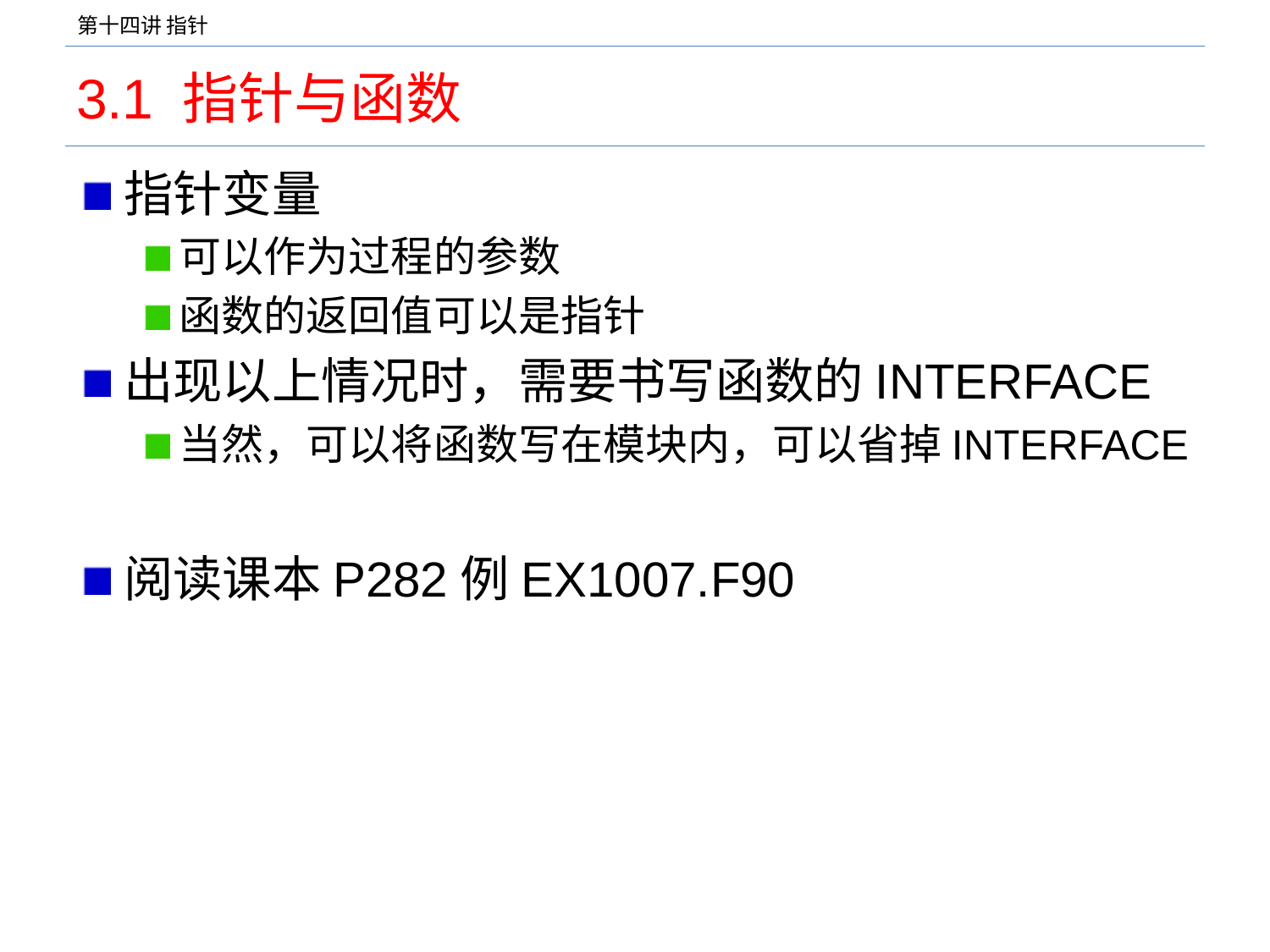

# 3.1 指针与函数
指针变量
可以作为过程的参数
函数的返回值可以是指针
出现以上情况时，需要书写函数的INTERFACE
当然，可以将函数写在模块内，可以省掉INTERFACE

阅读课本P282例EX1007.F90